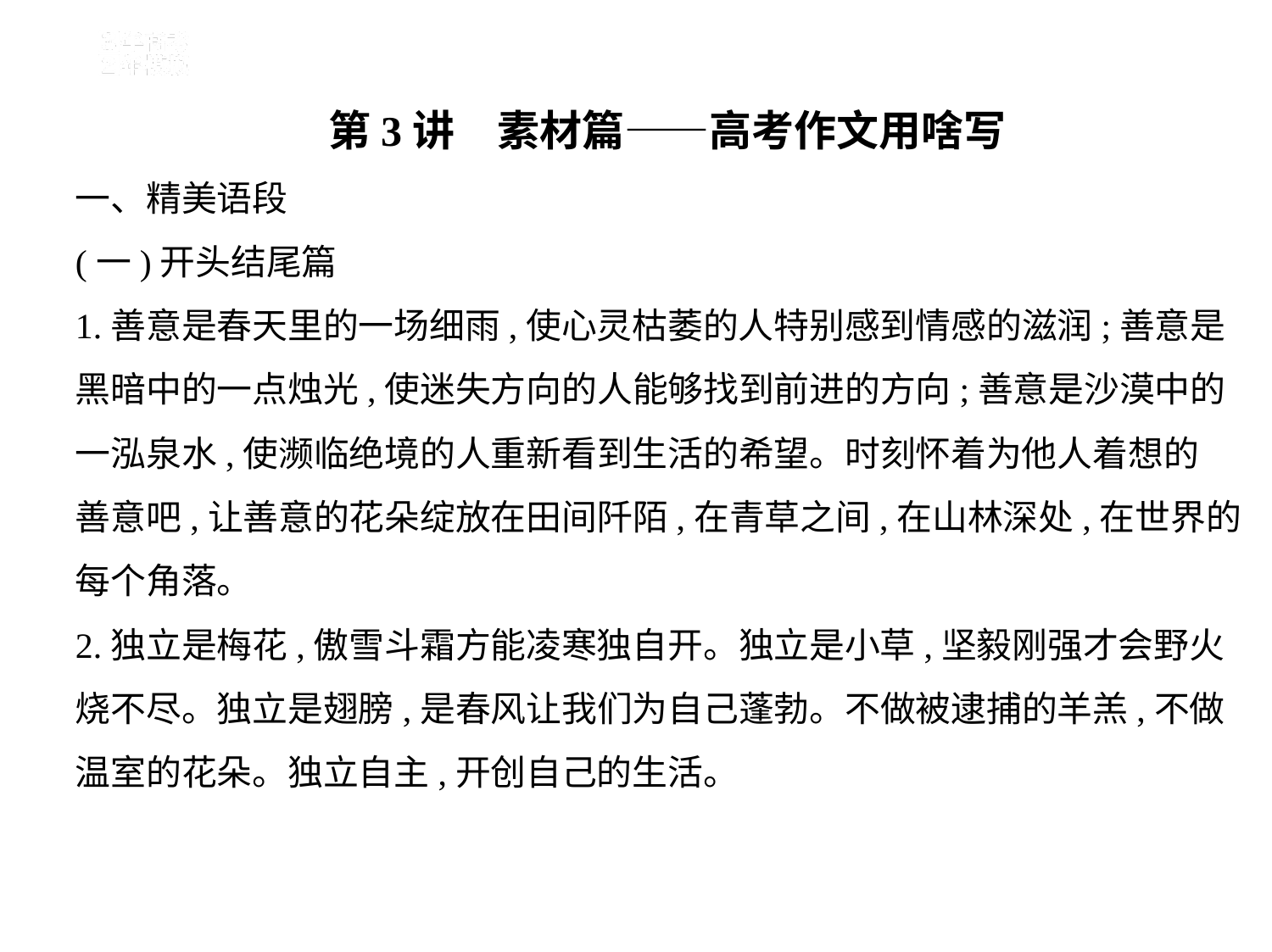

第3讲　素材篇——高考作文用啥写
一、精美语段
(一)开头结尾篇
1.善意是春天里的一场细雨,使心灵枯萎的人特别感到情感的滋润;善意是
黑暗中的一点烛光,使迷失方向的人能够找到前进的方向;善意是沙漠中的
一泓泉水,使濒临绝境的人重新看到生活的希望。时刻怀着为他人着想的
善意吧,让善意的花朵绽放在田间阡陌,在青草之间,在山林深处,在世界的
每个角落。
2.独立是梅花,傲雪斗霜方能凌寒独自开。独立是小草,坚毅刚强才会野火
烧不尽。独立是翅膀,是春风让我们为自己蓬勃。不做被逮捕的羊羔,不做
温室的花朵。独立自主,开创自己的生活。